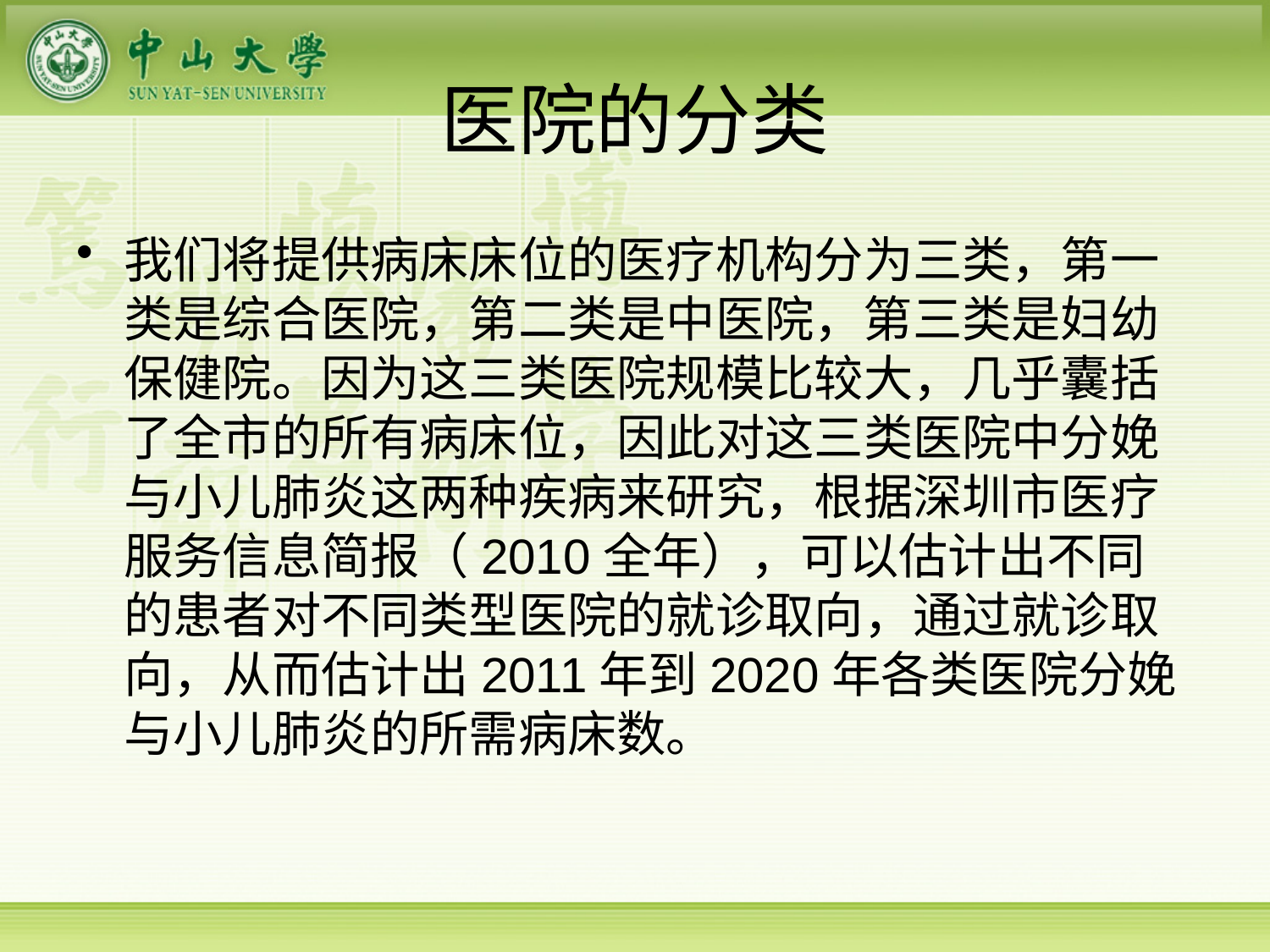

# 医院的分类
我们将提供病床床位的医疗机构分为三类，第一类是综合医院，第二类是中医院，第三类是妇幼保健院。因为这三类医院规模比较大，几乎囊括了全市的所有病床位，因此对这三类医院中分娩与小儿肺炎这两种疾病来研究，根据深圳市医疗服务信息简报（2010全年），可以估计出不同的患者对不同类型医院的就诊取向，通过就诊取向，从而估计出2011年到2020年各类医院分娩与小儿肺炎的所需病床数。